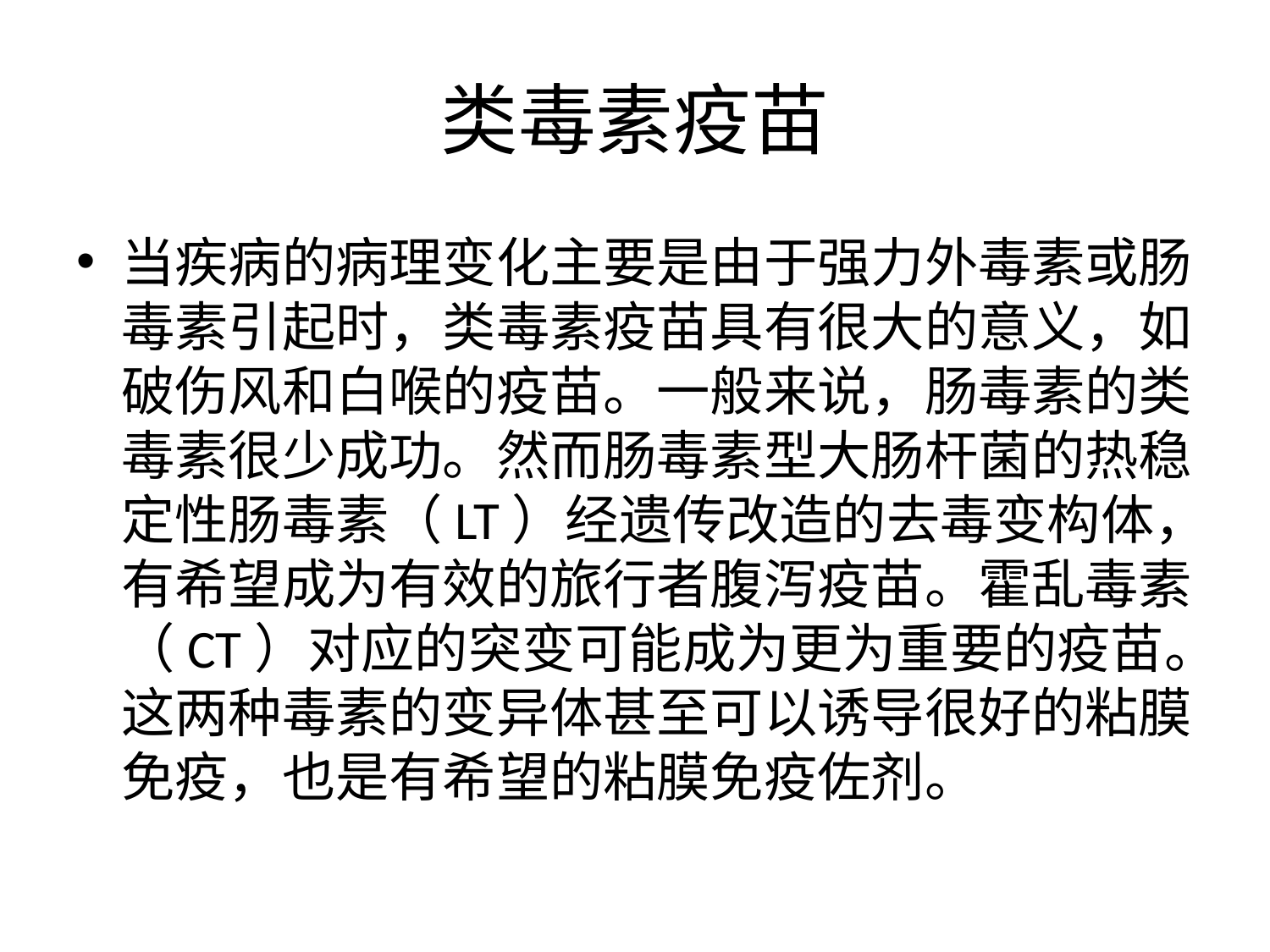

# 类毒素疫苗
当疾病的病理变化主要是由于强力外毒素或肠毒素引起时，类毒素疫苗具有很大的意义，如破伤风和白喉的疫苗。一般来说，肠毒素的类毒素很少成功。然而肠毒素型大肠杆菌的热稳定性肠毒素（LT）经遗传改造的去毒变构体，有希望成为有效的旅行者腹泻疫苗。霍乱毒素（CT）对应的突变可能成为更为重要的疫苗。这两种毒素的变异体甚至可以诱导很好的粘膜免疫，也是有希望的粘膜免疫佐剂。